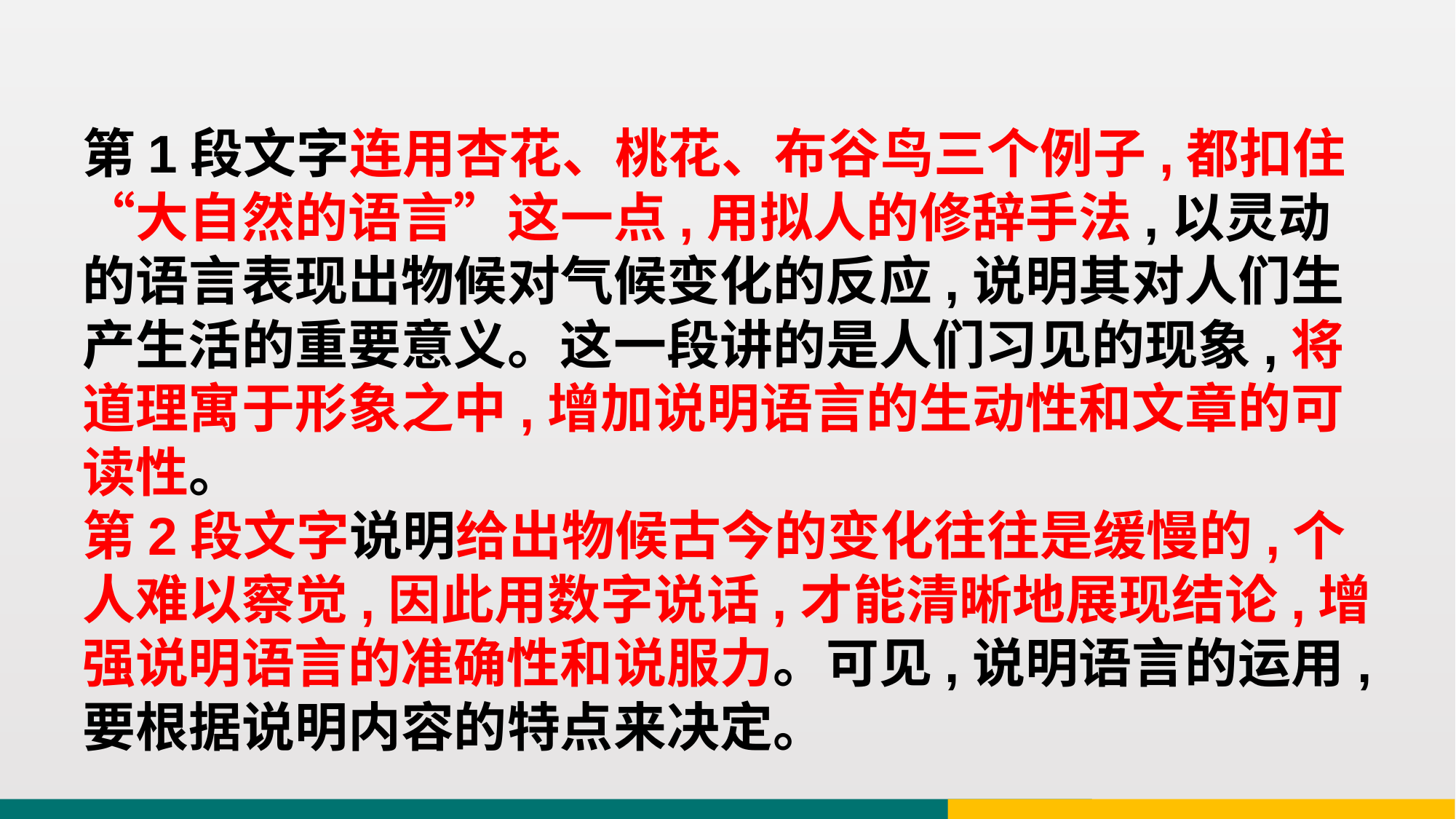

第1段文字连用杏花、桃花、布谷鸟三个例子,都扣住“大自然的语言”这一点,用拟人的修辞手法,以灵动的语言表现出物候对气候变化的反应,说明其对人们生产生活的重要意义。这一段讲的是人们习见的现象,将道理寓于形象之中,增加说明语言的生动性和文章的可读性。
第2段文字说明给出物候古今的变化往往是缓慢的,个人难以察觉,因此用数字说话,才能清晰地展现结论,增强说明语言的准确性和说服力。可见,说明语言的运用,要根据说明内容的特点来决定。